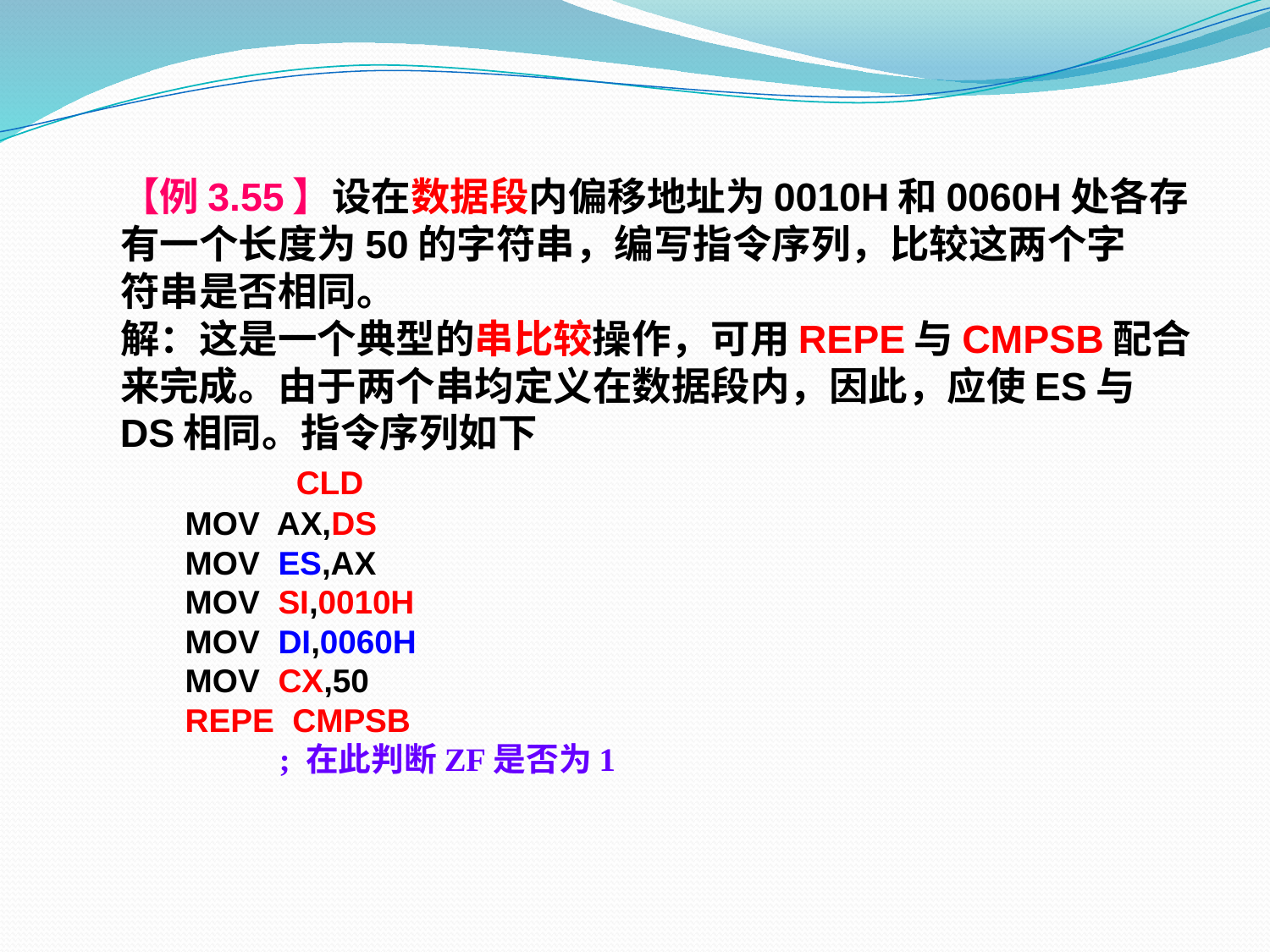

【例3.55】设在数据段内偏移地址为0010H和0060H处各存
    有一个长度为50的字符串，编写指令序列，比较这两个字
    符串是否相同。
    解：这是一个典型的串比较操作，可用REPE与CMPSB配合
    来完成。由于两个串均定义在数据段内，因此，应使ES与
    DS相同。指令序列如下
                    CLD
            MOV  AX,DS
            MOV  ES,AX
            MOV  SI,0010H
            MOV  DI,0060H
            MOV  CX,50
            REPE  CMPSB
                        ; 在此判断ZF是否为1